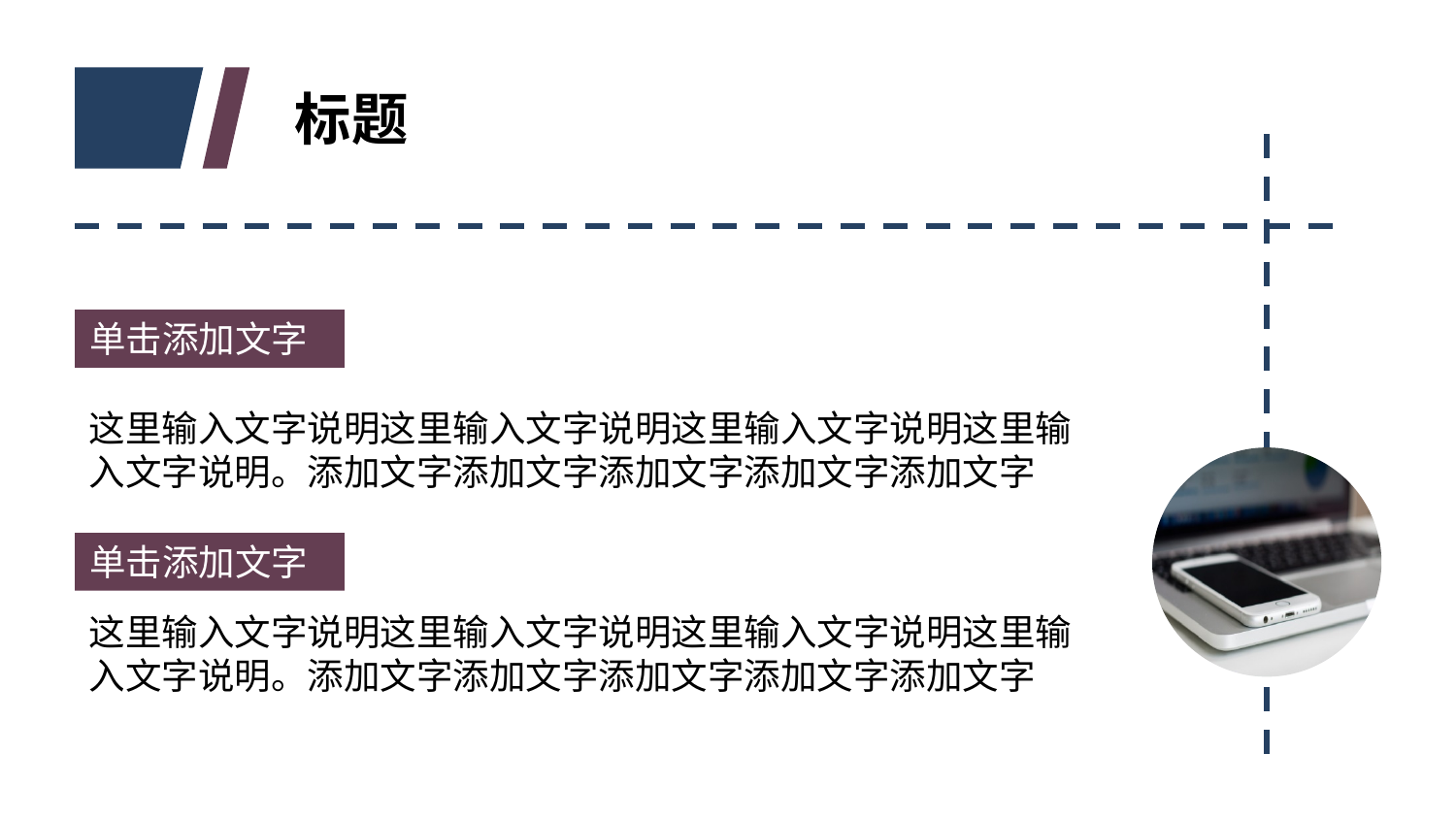

标题
单击添加文字
这里输入文字说明这里输入文字说明这里输入文字说明这里输入文字说明。添加文字添加文字添加文字添加文字添加文字

单击添加文字
这里输入文字说明这里输入文字说明这里输入文字说明这里输入文字说明。添加文字添加文字添加文字添加文字添加文字